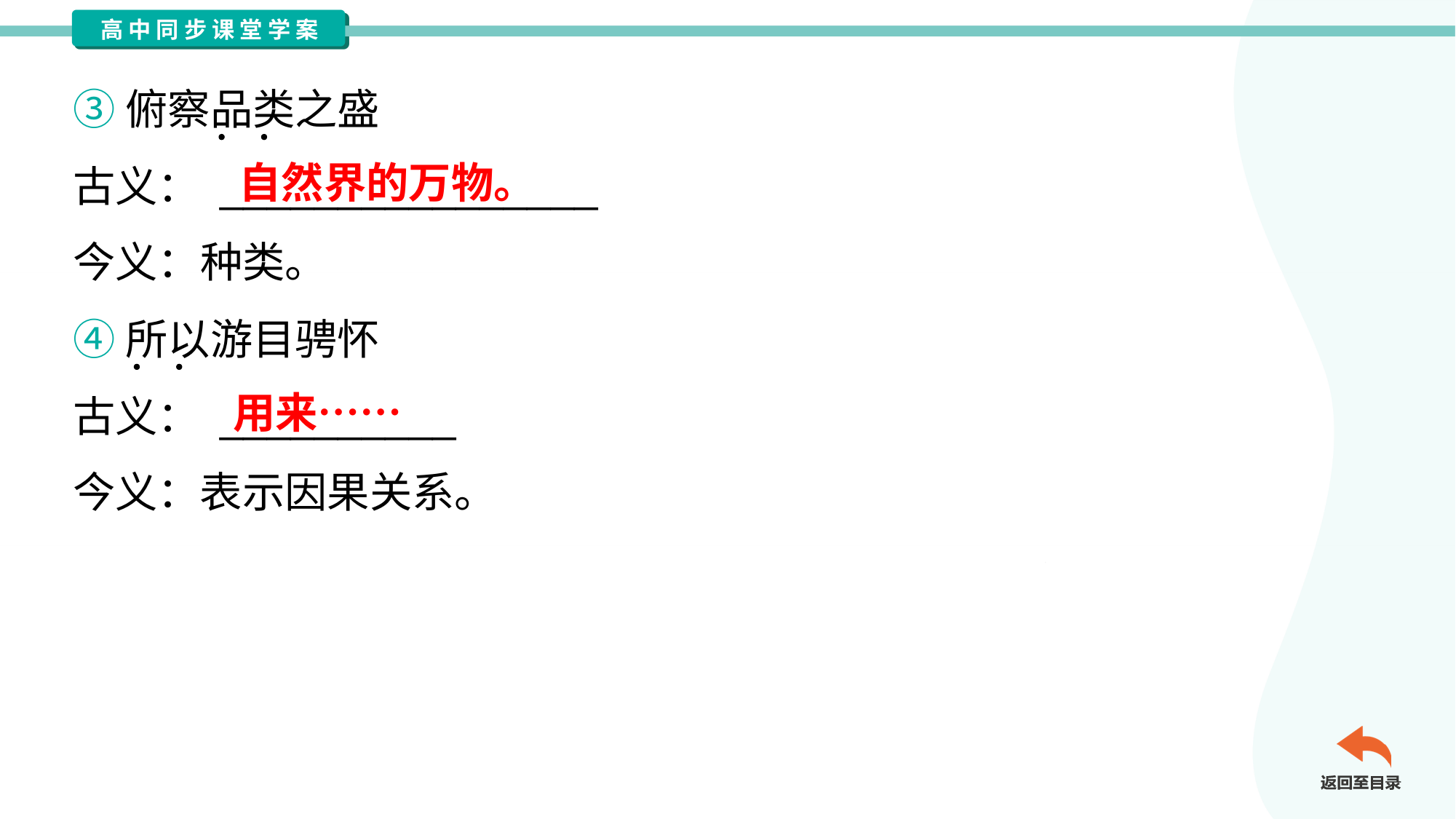

③俯察品类之盛
古义： ________________
今义：种类。
自然界的万物。

④所以游目骋怀
古义： __________
今义：表示因果关系。
用来……